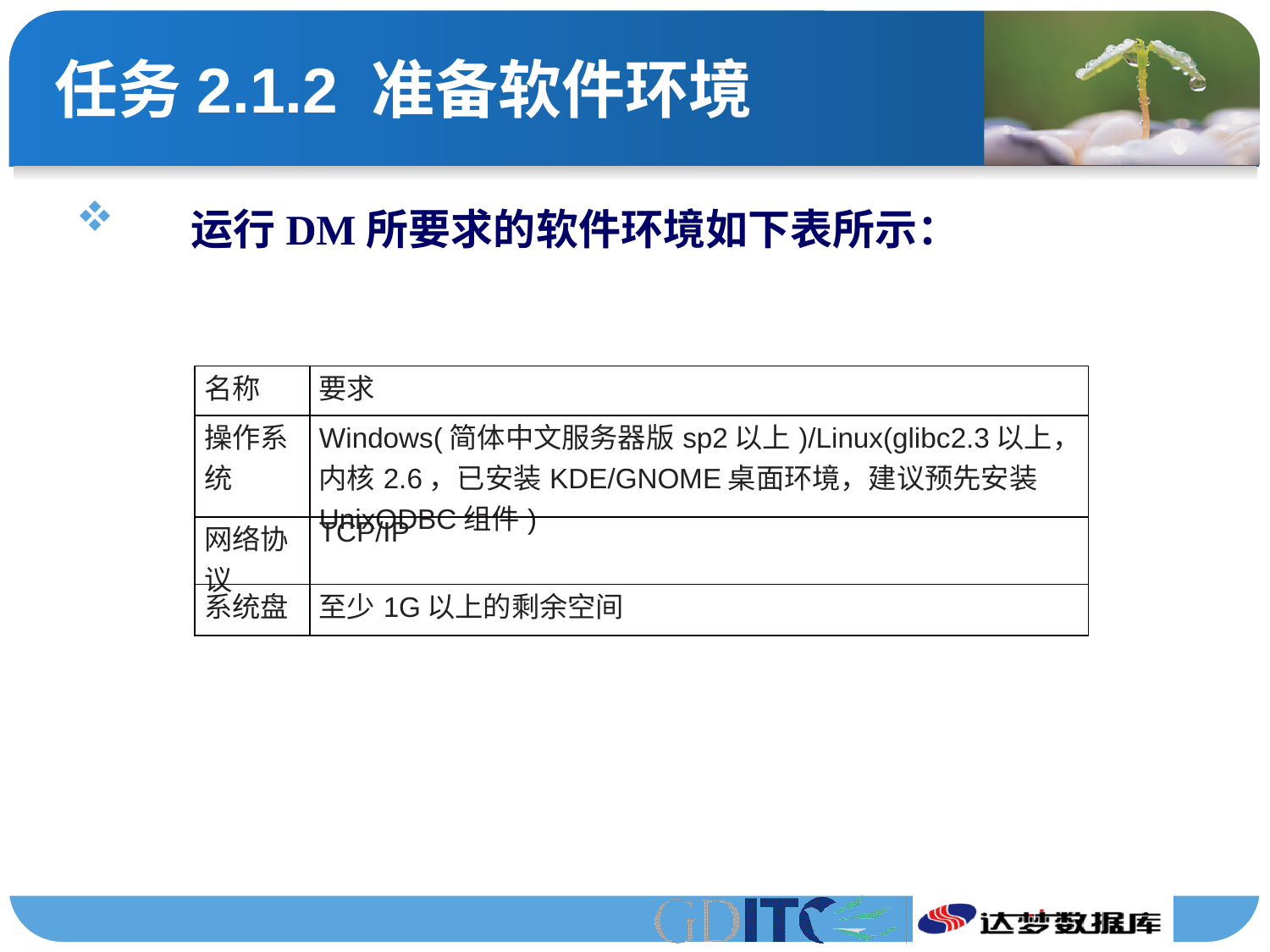

# 任务2.1.2 准备软件环境

运行DM所要求的软件环境如下表所示：
| 名称 | 要求 |
| --- | --- |
| 操作系统 | Windows(简体中文服务器版sp2以上)/Linux(glibc2.3以上，内核2.6，已安装KDE/GNOME桌面环境，建议预先安装UnixODBC组件) |
| 网络协议 | TCP/IP |
| 系统盘 | 至少1G以上的剩余空间 |